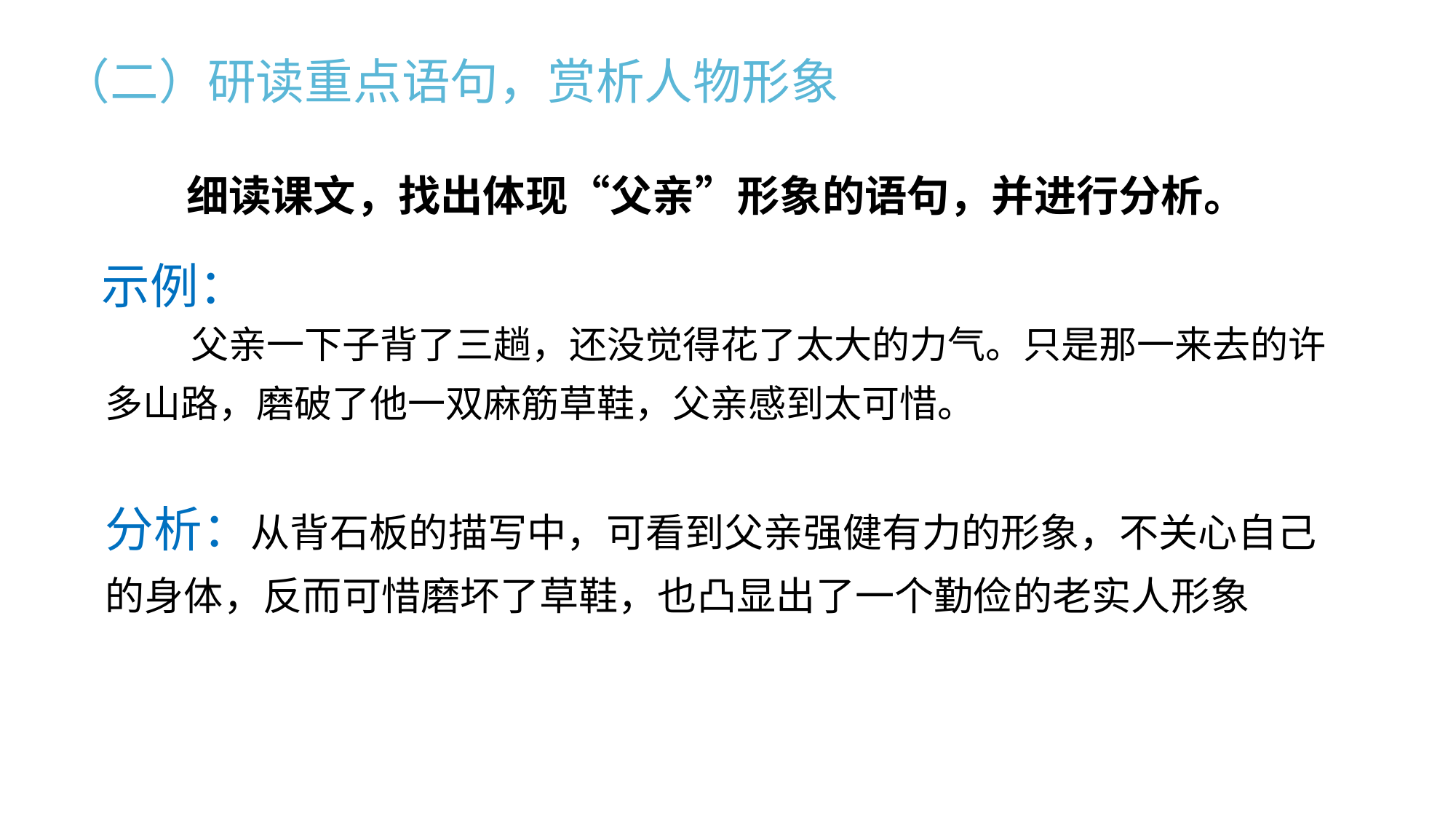

（二）研读重点语句，赏析人物形象
细读课文，找出体现“父亲”形象的语句，并进行分析。
示例：
         父亲一下子背了三趟，还没觉得花了太大的力气。只是那一来去的许多山路，磨破了他一双麻筋草鞋，父亲感到太可惜。
分析：从背石板的描写中，可看到父亲强健有力的形象，不关心自己的身体，反而可惜磨坏了草鞋，也凸显出了一个勤俭的老实人形象